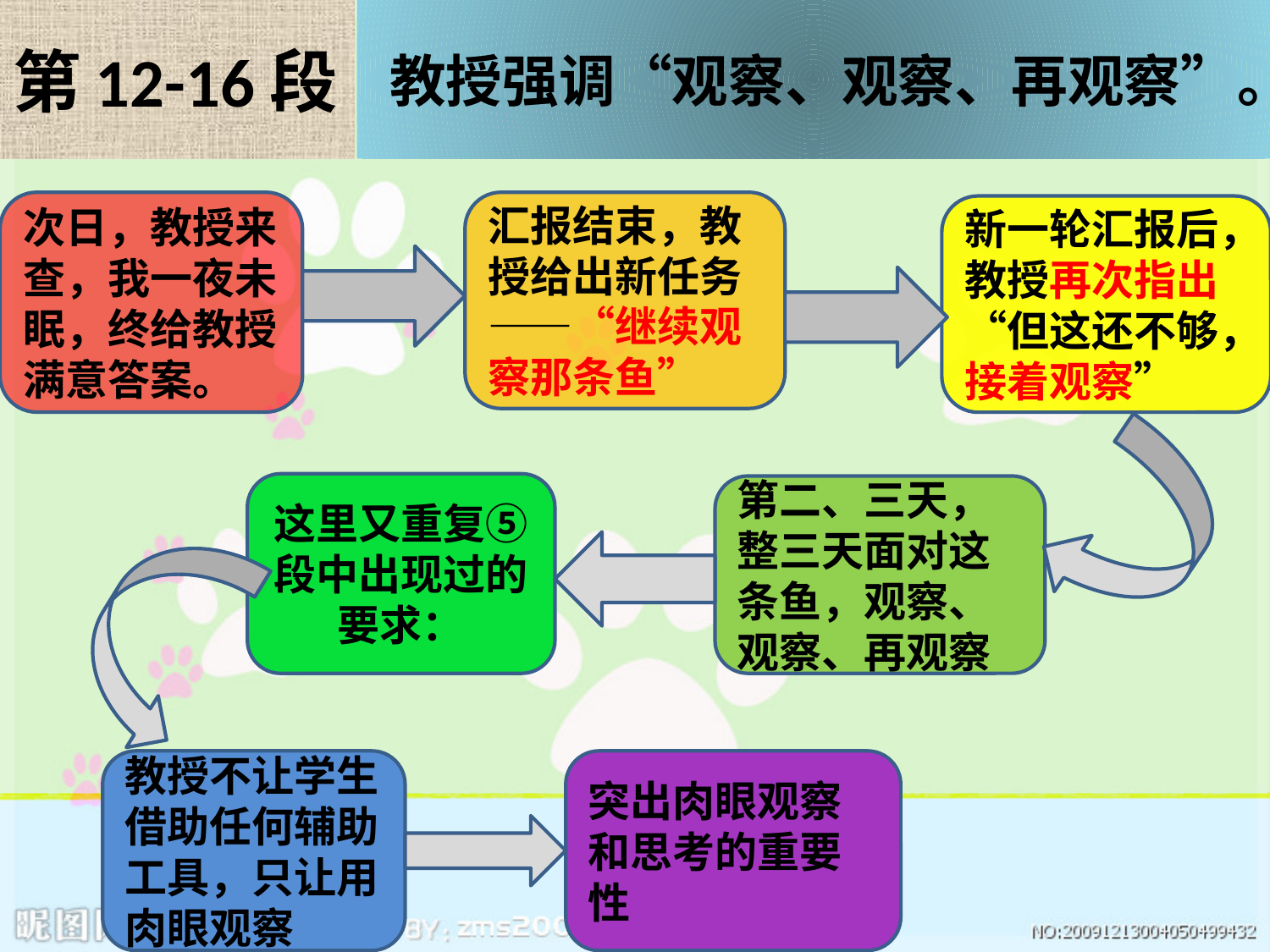

第12-16段
# 教授强调“观察、观察、再观察”。
次日，教授来查，我一夜未眠，终给教授满意答案。
汇报结束，教授给出新任务——“继续观察那条鱼”
新一轮汇报后，教授再次指出“但这还不够，接着观察”

这里又重复⑤段中出现过的要求：
第二、三天，整三天面对这条鱼，观察、观察、再观察

教授不让学生借助任何辅助工具，只让用肉眼观察
突出肉眼观察和思考的重要性